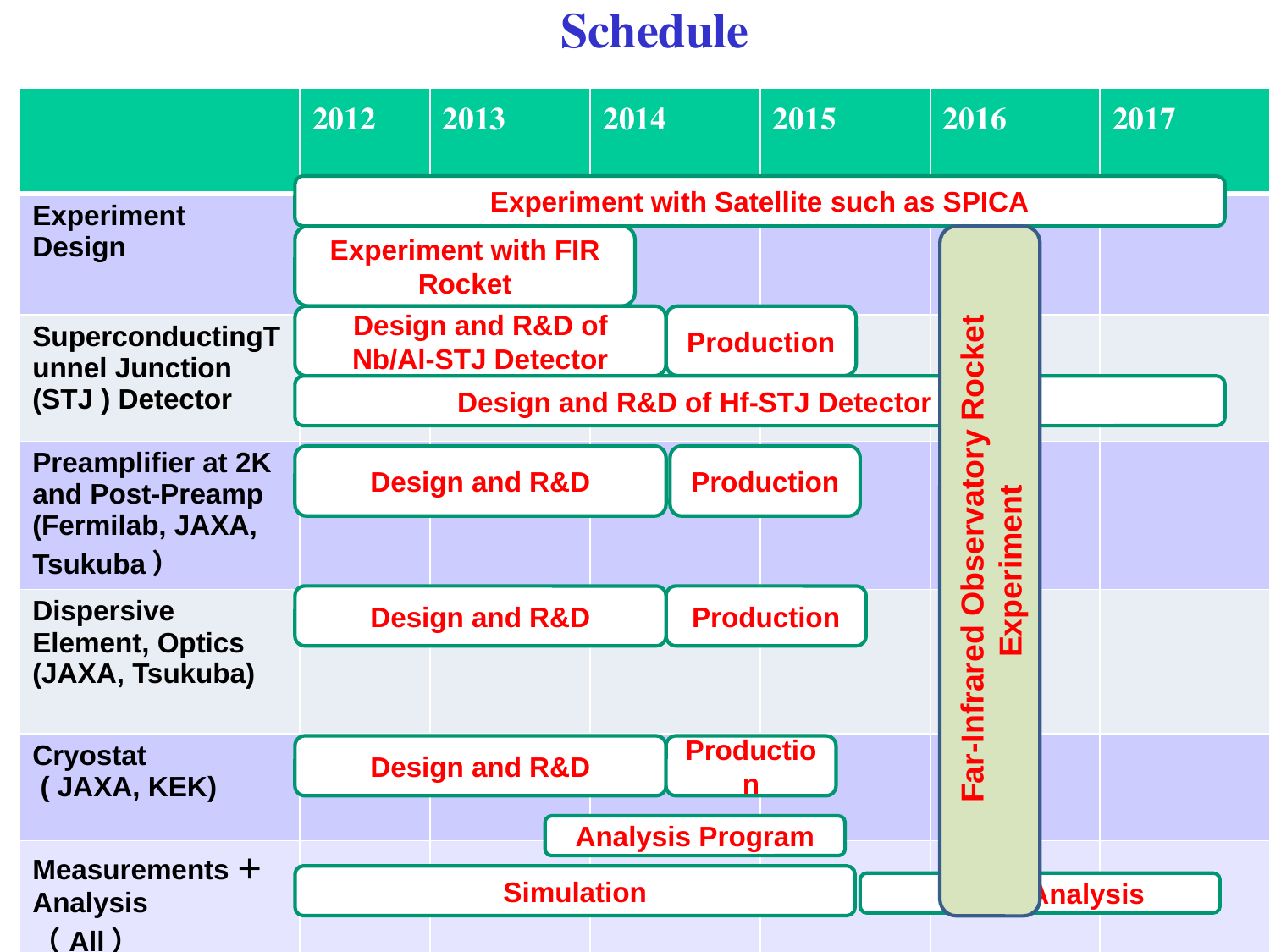

Schedule
|  | 2012 | 2013 | 2014 | 2015 | 2016 | 2017 |
| --- | --- | --- | --- | --- | --- | --- |
| Experiment Design |  |  |  |  |  |  |
| SuperconductingTunnel Junction (STJ ) Detector |  |  |  |  |  |  |
| Preamplifier at 2K and Post-Preamp (Fermilab, JAXA, Tsukuba） |  |  |  |  |  |  |
| Dispersive Element, Optics (JAXA, Tsukuba) |  |  |  |  |  |  |
| Cryostat ( JAXA, KEK) |  |  |  |  |  |  |
| Measurements＋Analysis （All） |  |  |  |  |  |  |
Experiment with Satellite such as SPICA
Experiment with FIR Rocket
Design and R&D of Nb/Al-STJ Detector
Production
　　　　　Design and R&D of Hf-STJ Detector
Nb/Al-STJ設計・開発
Design and R&D
Production
   Far-Infrared Observatory Rocket Experiment
Design and R&D
Production
Design and R&D
Production
Analysis Program
Simulation
20
20
            Analysis